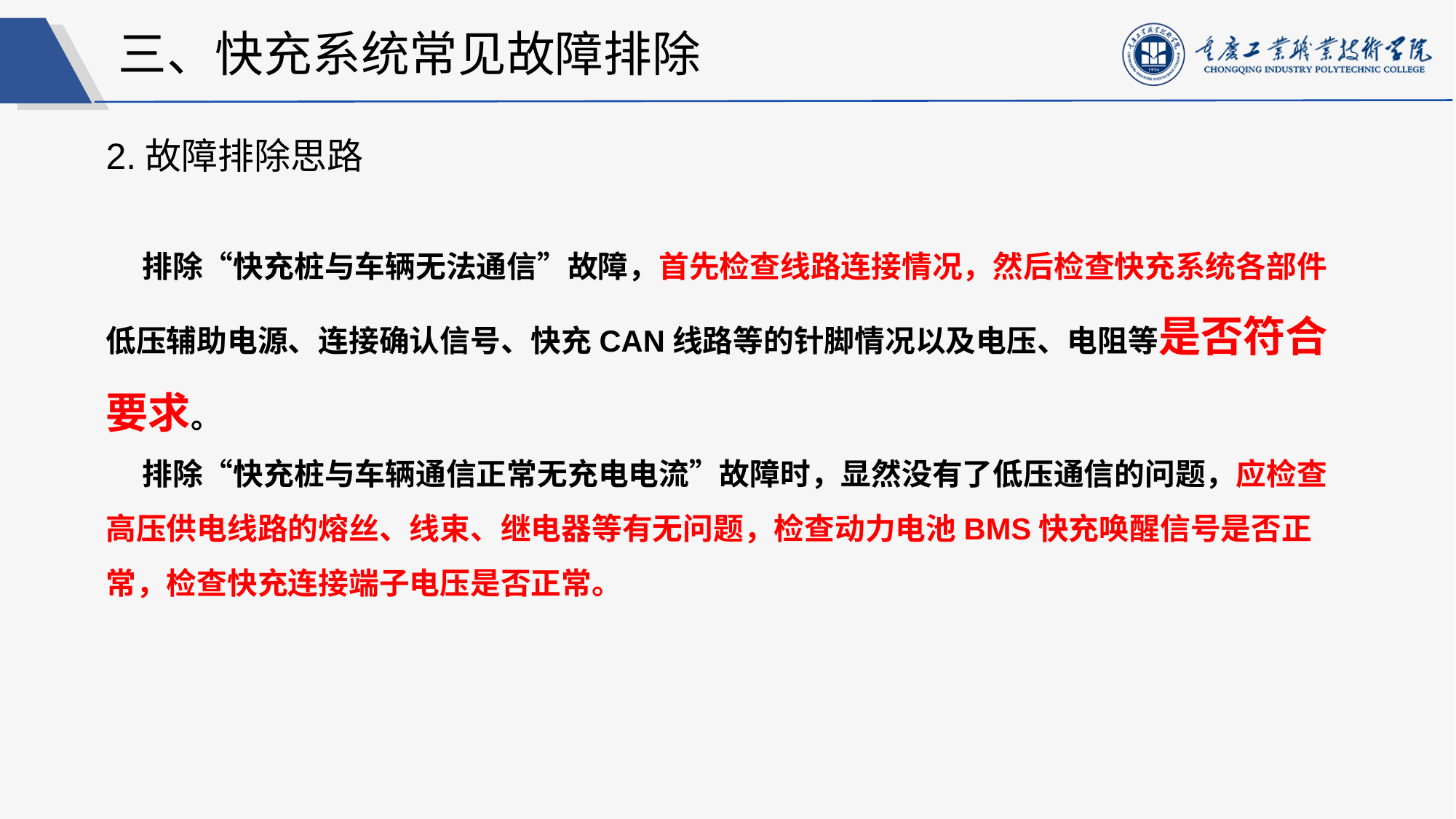

三、快充系统常见故障排除
2.故障排除思路
排除“快充桩与车辆无法通信”故障，首先检查线路连接情况，然后检查快充系统各部件低压辅助电源、连接确认信号、快充CAN线路等的针脚情况以及电压、电阻等是否符合要求。
排除“快充桩与车辆通信正常无充电电流”故障时，显然没有了低压通信的问题，应检查高压供电线路的熔丝、线束、继电器等有无问题，检查动力电池BMS快充唤醒信号是否正常，检查快充连接端子电压是否正常。